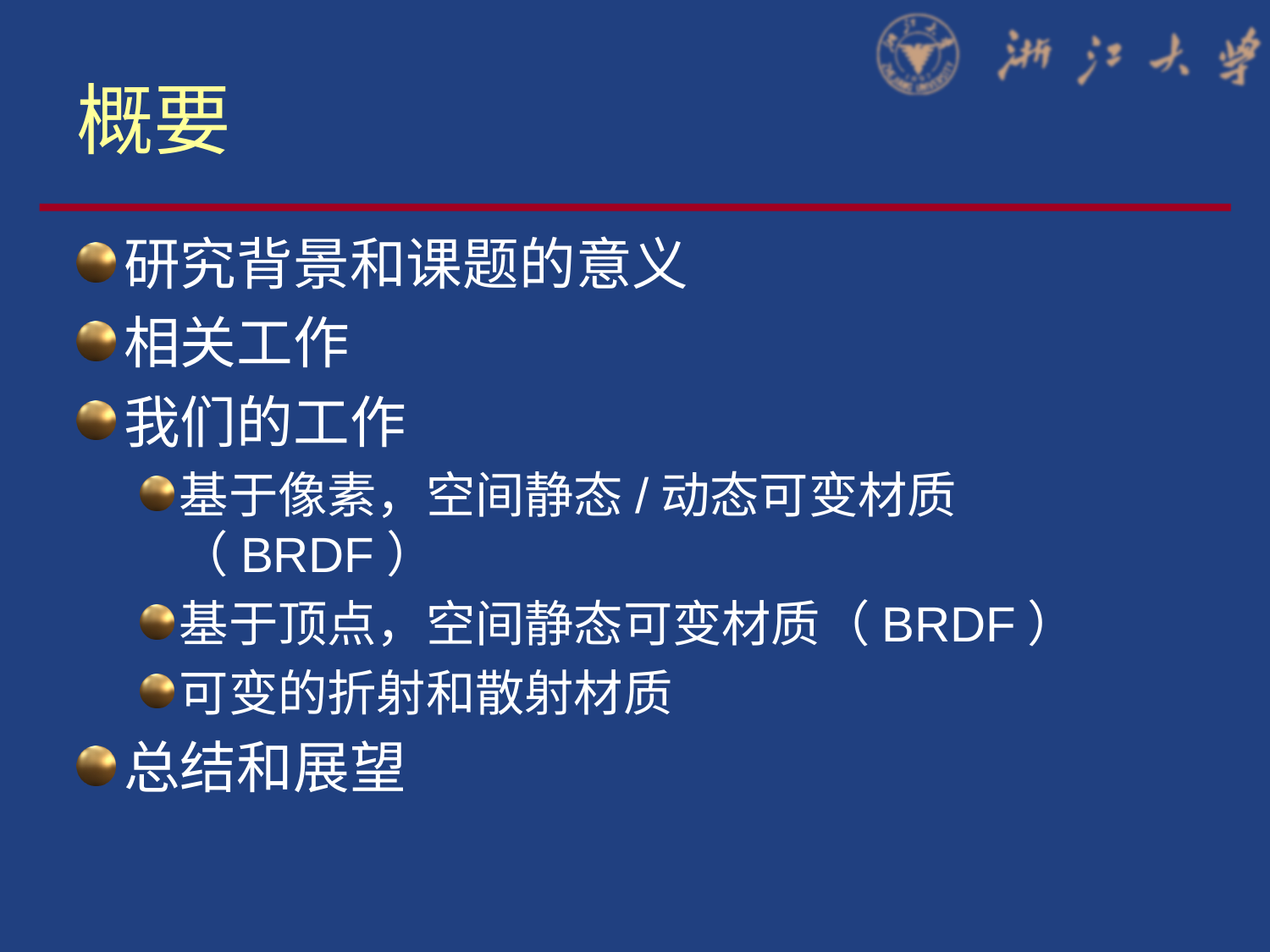

# 概要
研究背景和课题的意义
相关工作
我们的工作
基于像素，空间静态/动态可变材质（BRDF）
基于顶点，空间静态可变材质（BRDF）
可变的折射和散射材质
总结和展望